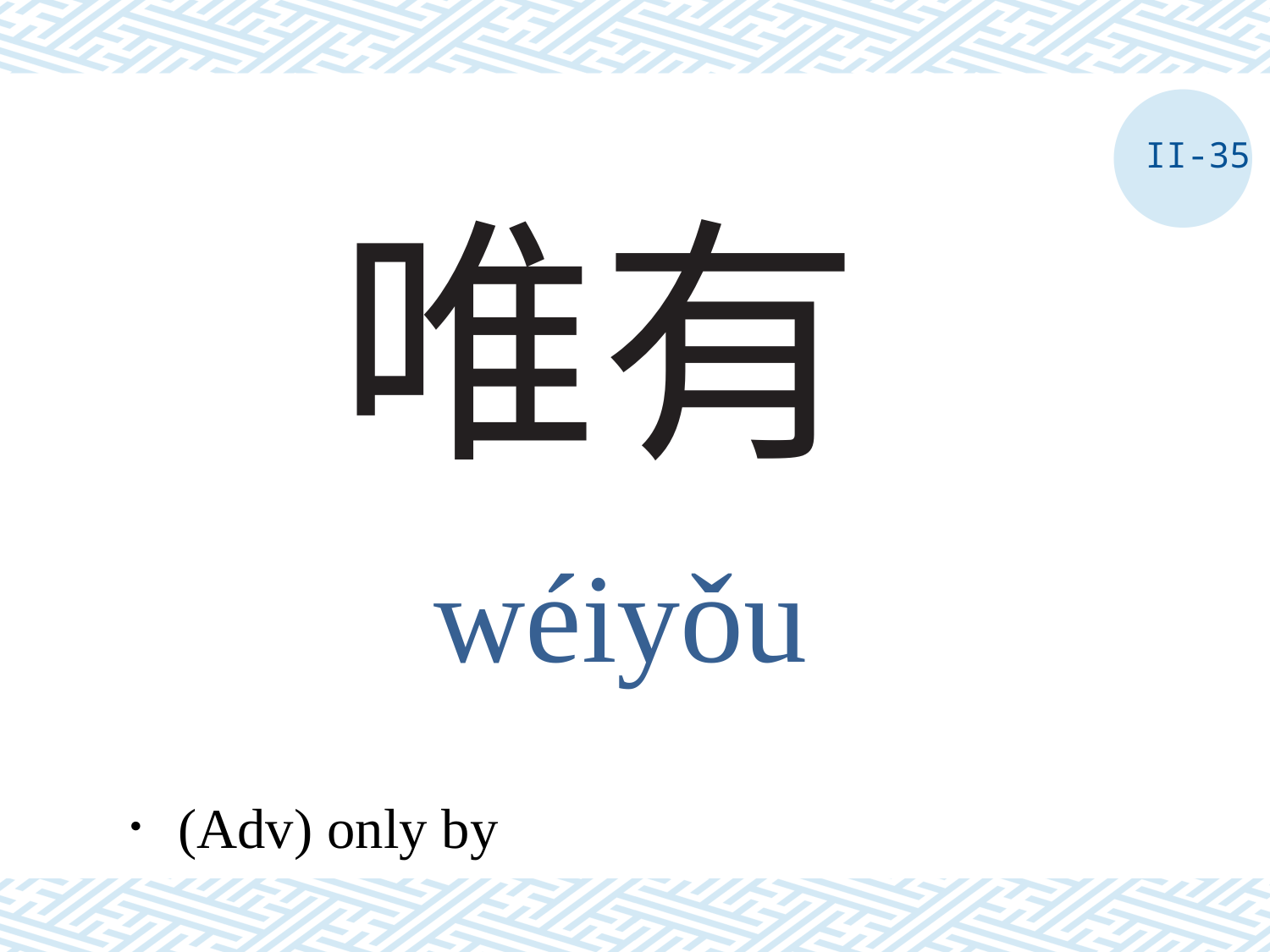

II-35

# 唯有
wéiyǒu
．(Adv) only by